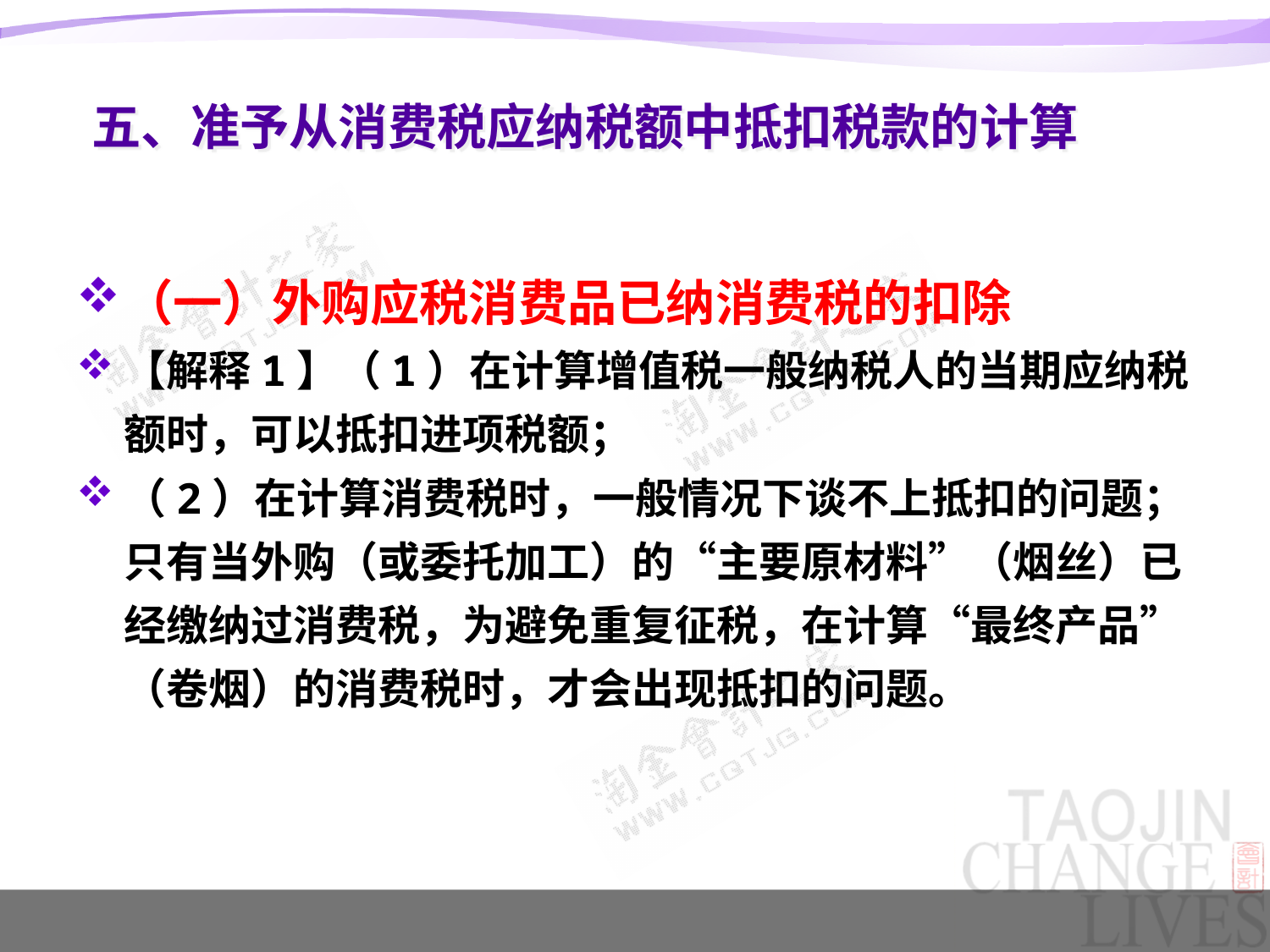

# 五、准予从消费税应纳税额中抵扣税款的计算

（一）外购应税消费品已纳消费税的扣除
【解释1】（1）在计算增值税一般纳税人的当期应纳税额时，可以抵扣进项税额；
（2）在计算消费税时，一般情况下谈不上抵扣的问题；只有当外购（或委托加工）的“主要原材料”（烟丝）已经缴纳过消费税，为避免重复征税，在计算“最终产品”（卷烟）的消费税时，才会出现抵扣的问题。